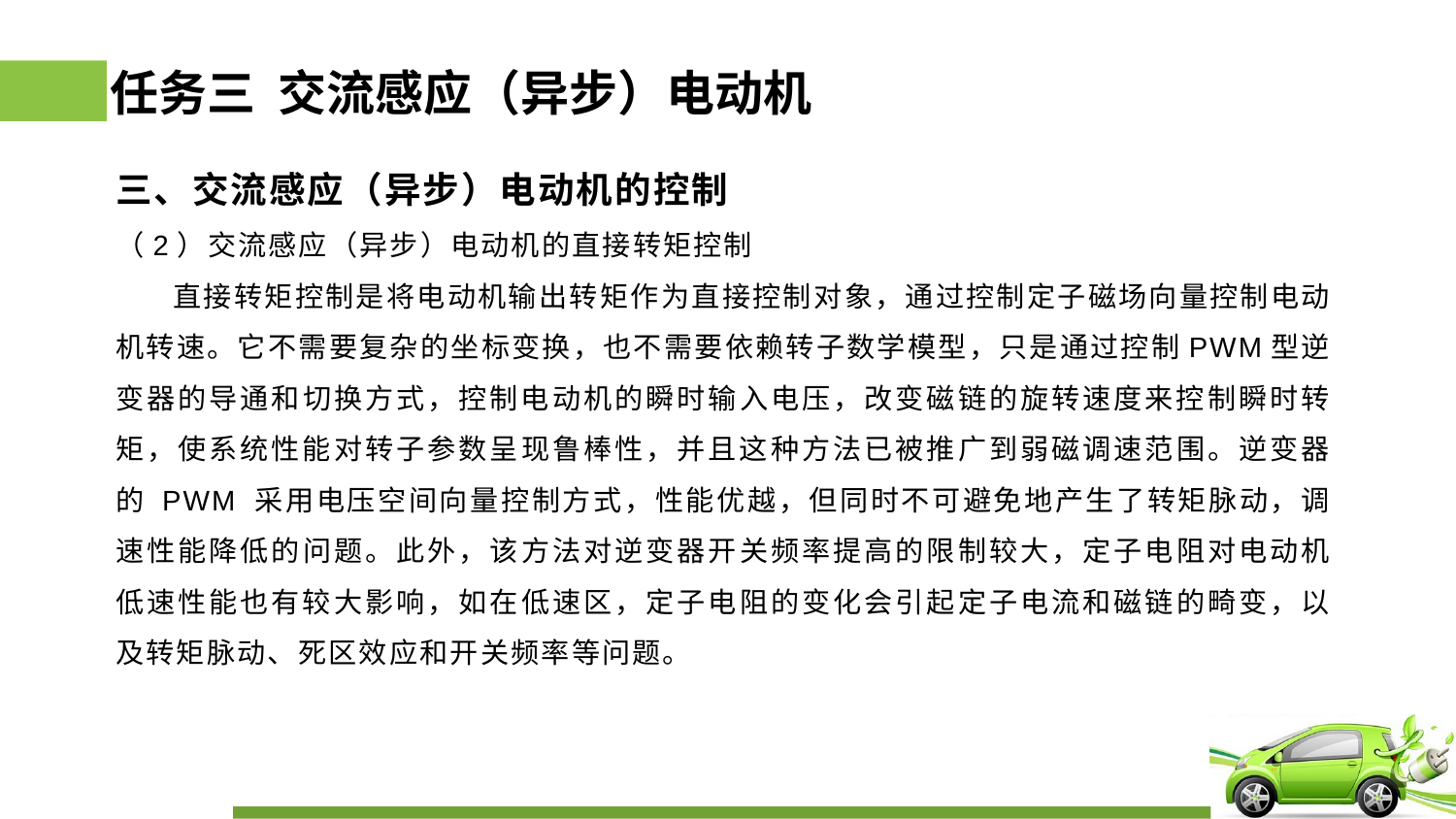

# 任务三  交流感应（异步）电动机
三、交流感应（异步）电动机的控制
（2）交流感应（异步）电动机的直接转矩控制
      直接转矩控制是将电动机输出转矩作为直接控制对象，通过控制定子磁场向量控制电动机转速。它不需要复杂的坐标变换，也不需要依赖转子数学模型，只是通过控制PWM型逆变器的导通和切换方式，控制电动机的瞬时输入电压，改变磁链的旋转速度来控制瞬时转矩，使系统性能对转子参数呈现鲁棒性，并且这种方法已被推广到弱磁调速范围。逆变器的 PWM 采用电压空间向量控制方式，性能优越，但同时不可避免地产生了转矩脉动，调速性能降低的问题。此外，该方法对逆变器开关频率提高的限制较大，定子电阻对电动机低速性能也有较大影响，如在低速区，定子电阻的变化会引起定子电流和磁链的畸变，以及转矩脉动、死区效应和开关频率等问题。